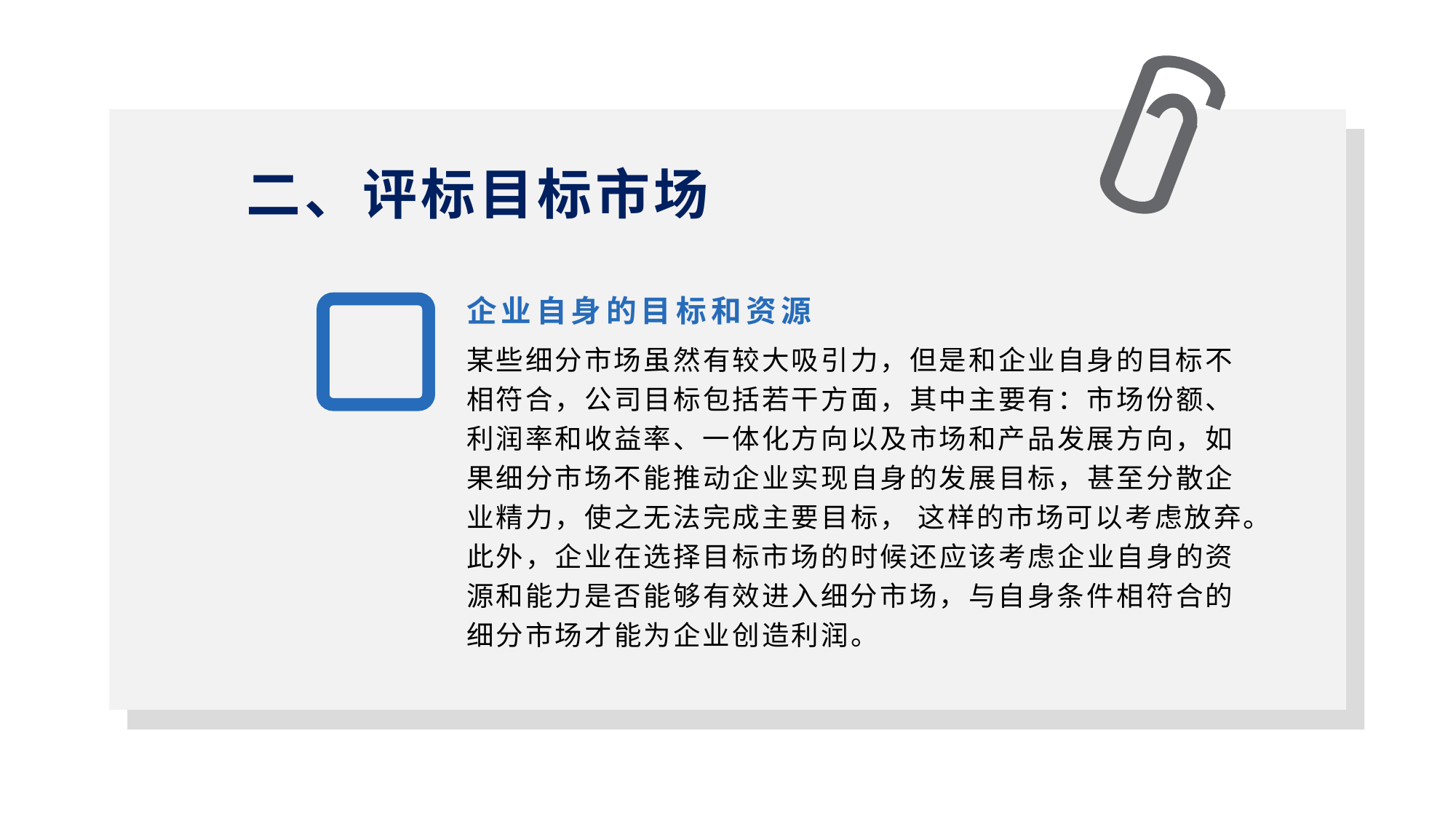

二、评标目标市场

1
企业自身的目标和资源

某些细分市场虽然有较大吸引力，但是和企业自身的目标不相符合，公司目标包括若干方面，其中主要有：市场份额、利润率和收益率、一体化方向以及市场和产品发展方向，如果细分市场不能推动企业实现自身的发展目标，甚至分散企业精力，使之无法完成主要目标， 这样的市场可以考虑放弃。此外，企业在选择目标市场的时候还应该考虑企业自身的资源和能力是否能够有效进入细分市场，与自身条件相符合的细分市场才能为企业创造利润。